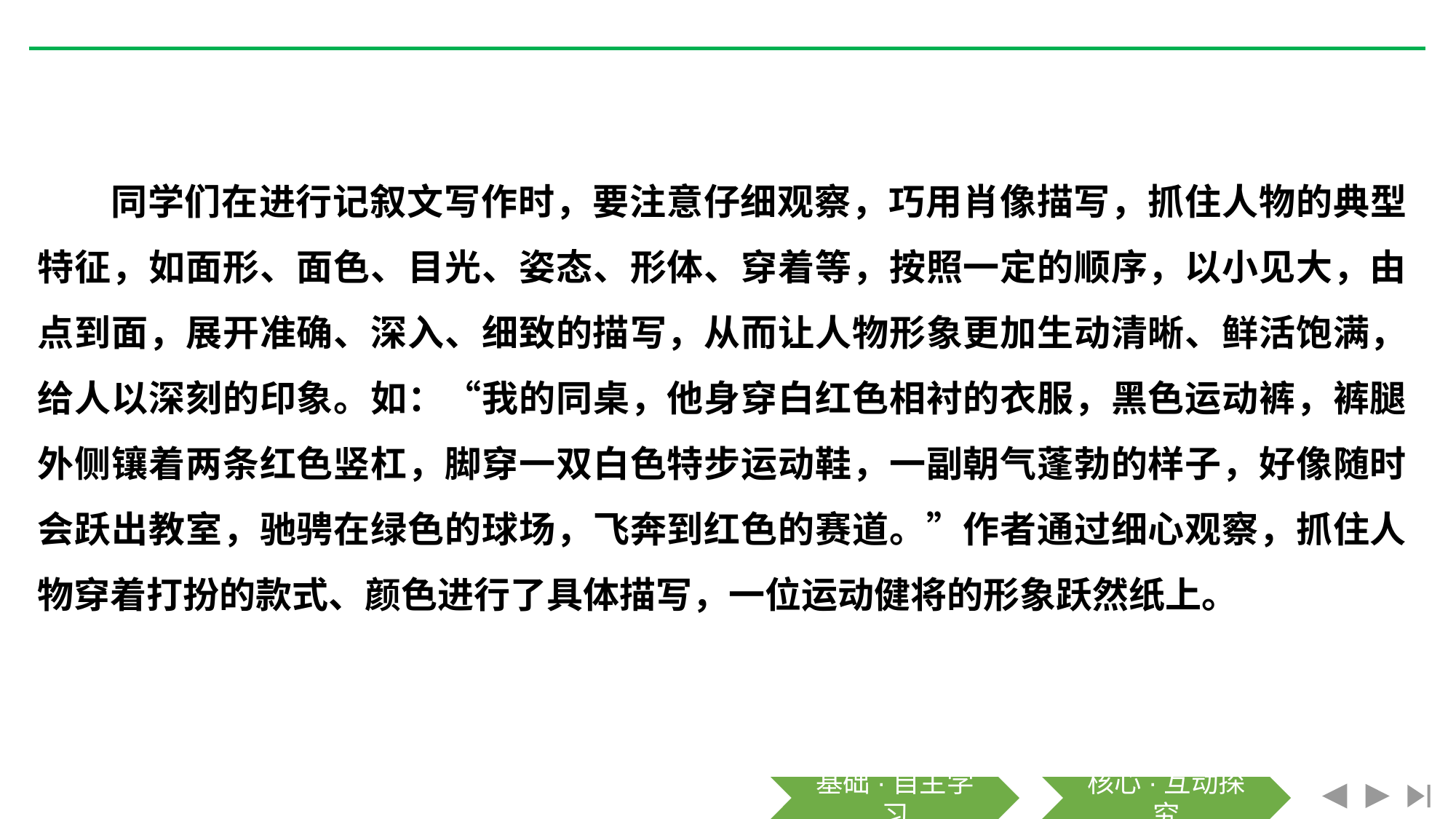

同学们在进行记叙文写作时，要注意仔细观察，巧用肖像描写，抓住人物的典型特征，如面形、面色、目光、姿态、形体、穿着等，按照一定的顺序，以小见大，由点到面，展开准确、深入、细致的描写，从而让人物形象更加生动清晰、鲜活饱满，给人以深刻的印象。如：“我的同桌，他身穿白红色相衬的衣服，黑色运动裤，裤腿外侧镶着两条红色竖杠，脚穿一双白色特步运动鞋，一副朝气蓬勃的样子，好像随时会跃出教室，驰骋在绿色的球场，飞奔到红色的赛道。”作者通过细心观察，抓住人物穿着打扮的款式、颜色进行了具体描写，一位运动健将的形象跃然纸上。